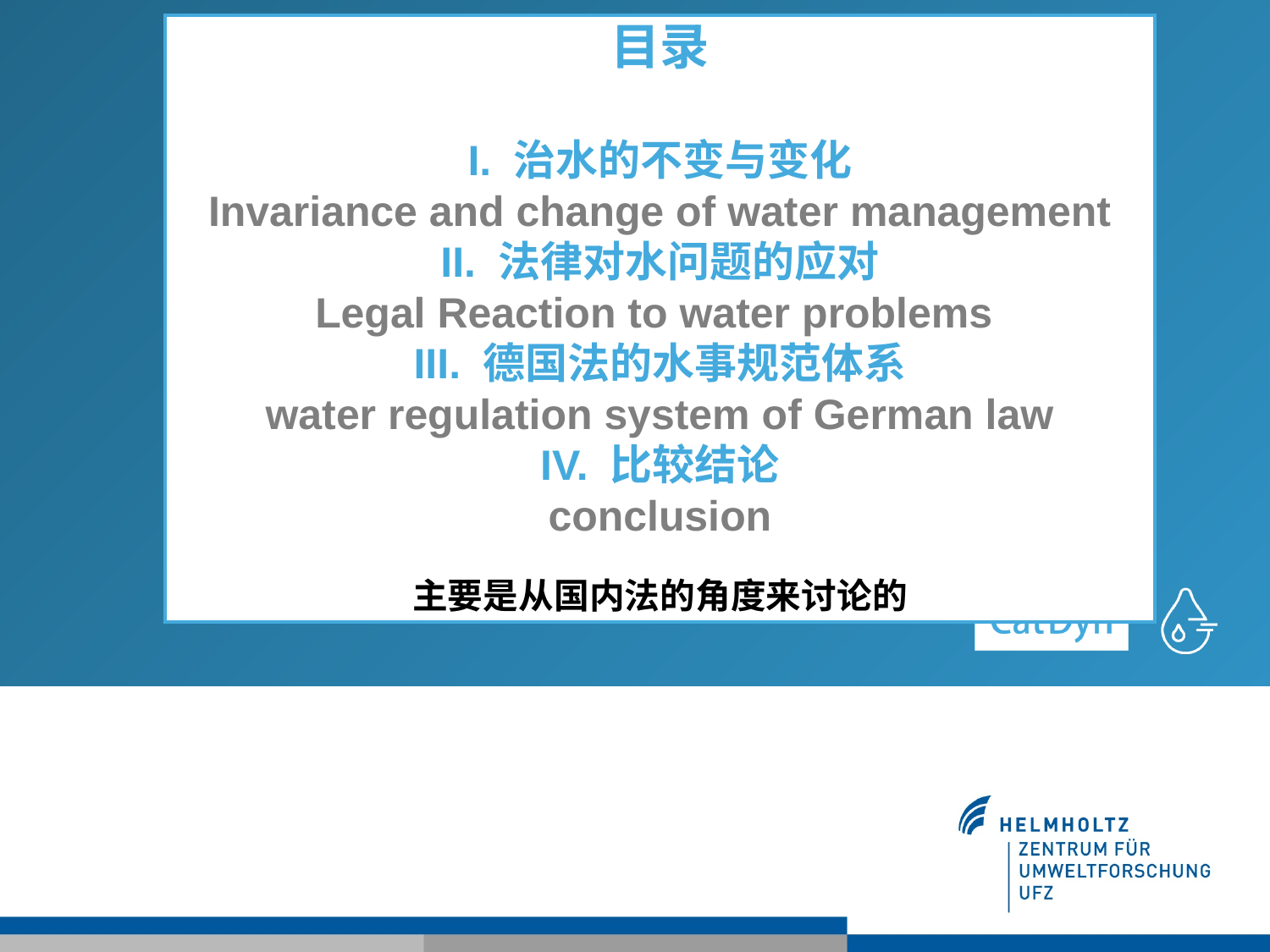

# 目录 I. 治水的不变与变化 Invariance and change of water management II. 法律对水问题的应对 Legal Reaction to water problems III. 德国法的水事规范体系 water regulation system of German law IV. 比较结论 conclusion 主要是从国内法的角度来讨论的